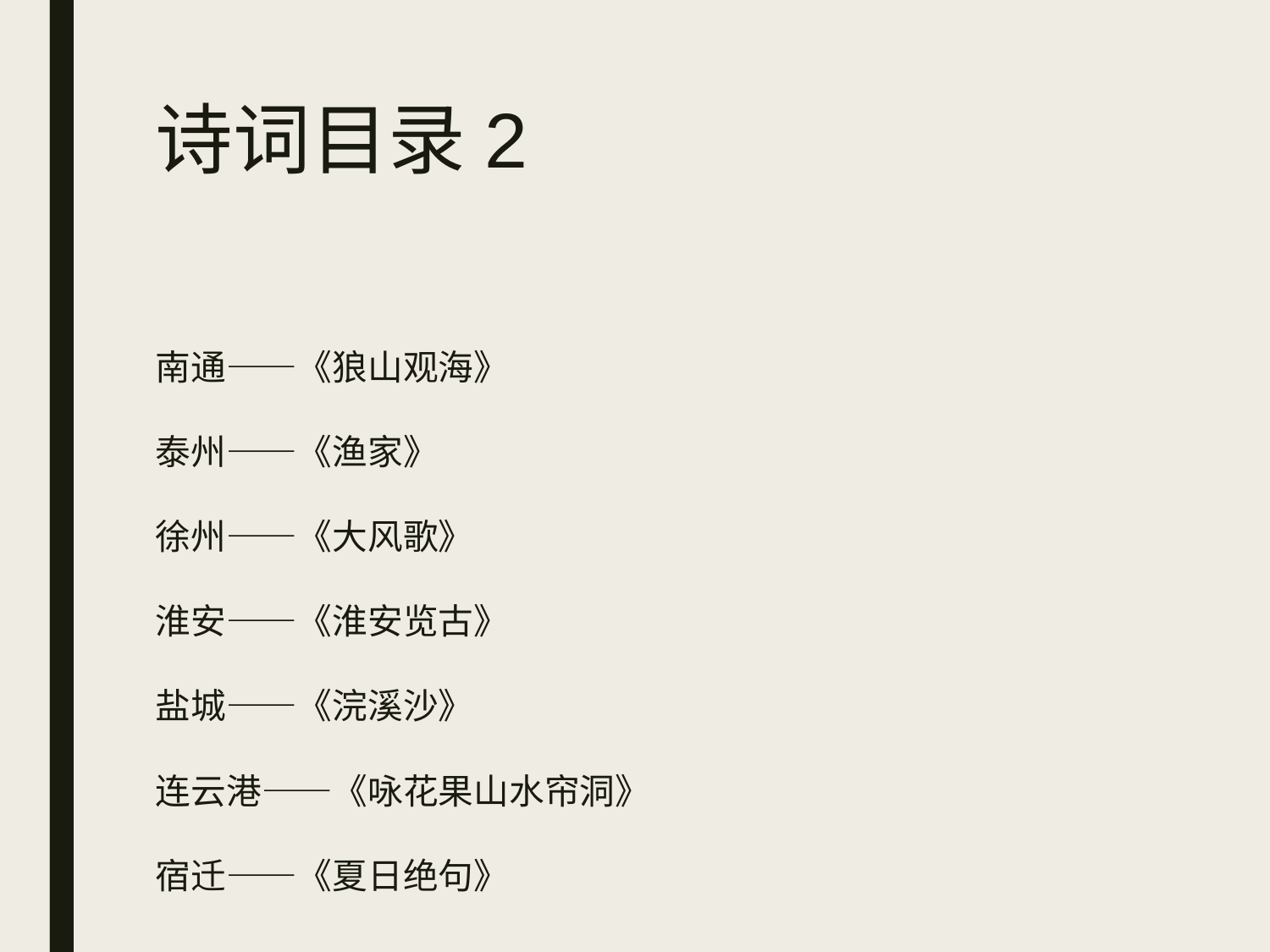

# 诗词目录2
南通——《狼山观海》
泰州——《渔家》
徐州——《大风歌》
淮安——《淮安览古》
盐城——《浣溪沙》
连云港——《咏花果山水帘洞》
宿迁——《夏日绝句》